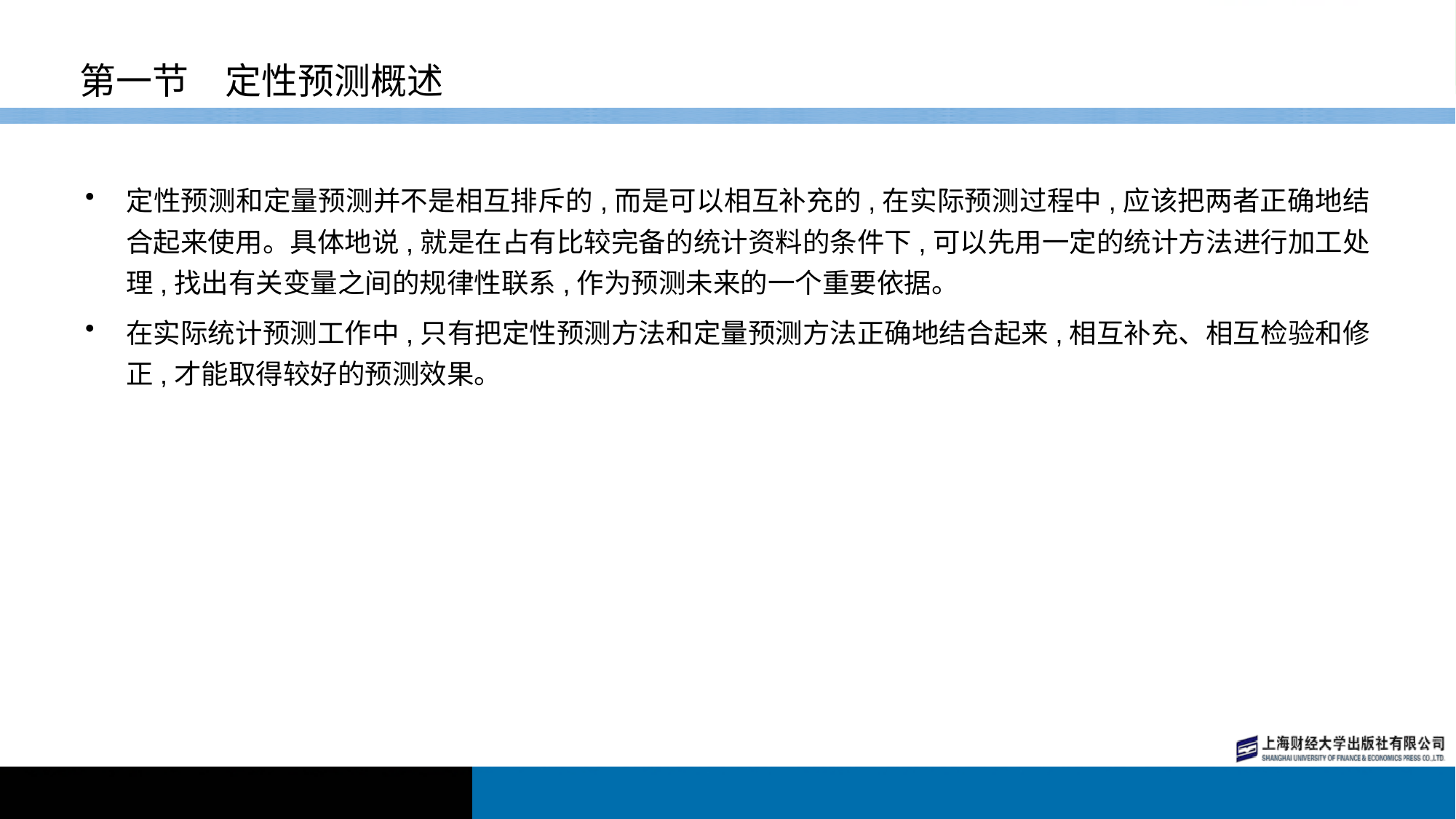

# 第一节　定性预测概述
定性预测和定量预测并不是相互排斥的,而是可以相互补充的,在实际预测过程中,应该把两者正确地结合起来使用。具体地说,就是在占有比较完备的统计资料的条件下,可以先用一定的统计方法进行加工处理,找出有关变量之间的规律性联系,作为预测未来的一个重要依据。
在实际统计预测工作中,只有把定性预测方法和定量预测方法正确地结合起来,相互补充、相互检验和修正,才能取得较好的预测效果。
5